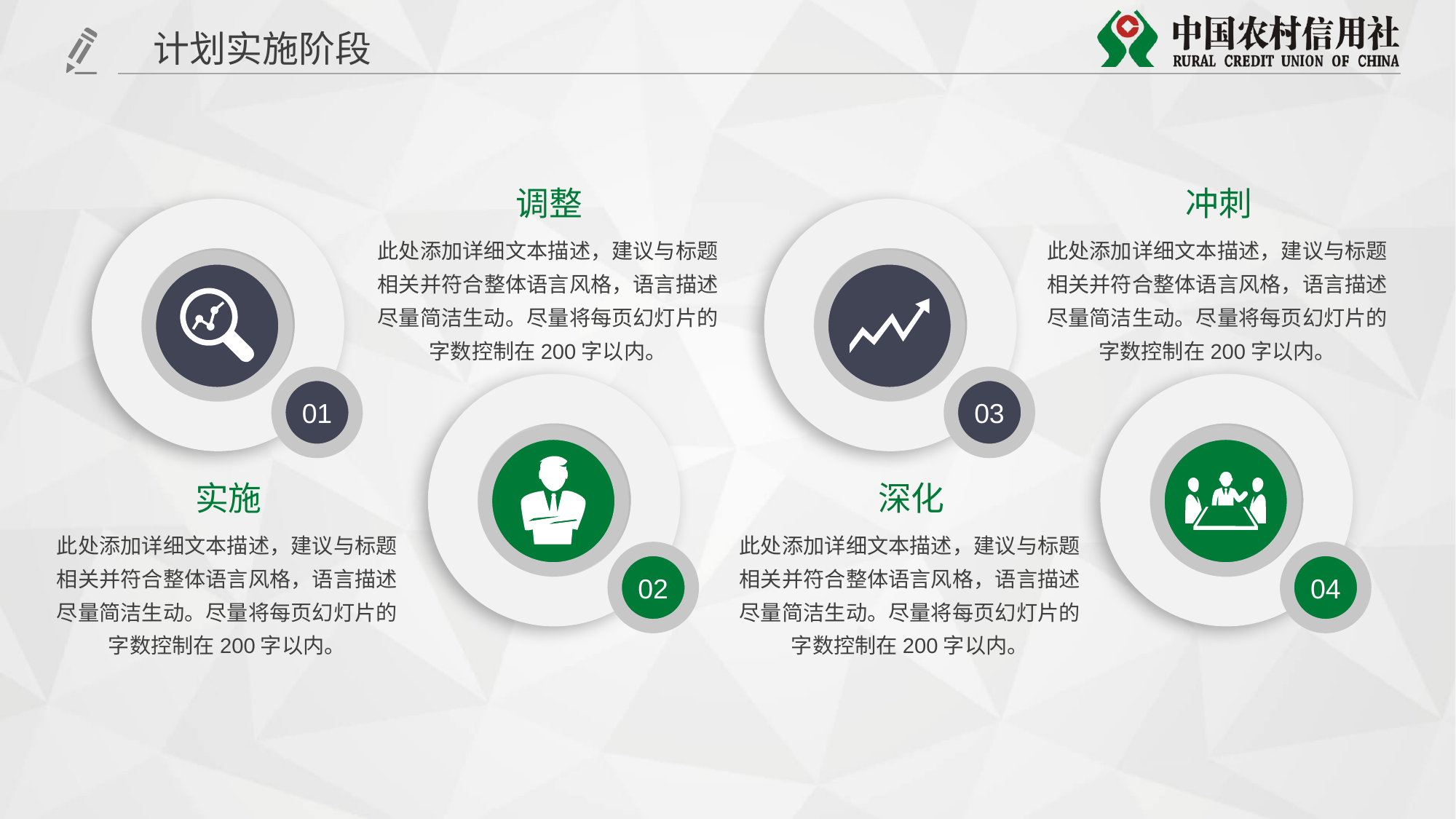

计划实施阶段

调整
此处添加详细文本描述，建议与标题相关并符合整体语言风格，语言描述尽量简洁生动。尽量将每页幻灯片的字数控制在200字以内。
冲刺
此处添加详细文本描述，建议与标题相关并符合整体语言风格，语言描述尽量简洁生动。尽量将每页幻灯片的字数控制在200字以内。

01

03

02

04

实施
此处添加详细文本描述，建议与标题相关并符合整体语言风格，语言描述尽量简洁生动。尽量将每页幻灯片的字数控制在200字以内。
深化
此处添加详细文本描述，建议与标题相关并符合整体语言风格，语言描述尽量简洁生动。尽量将每页幻灯片的字数控制在200字以内。